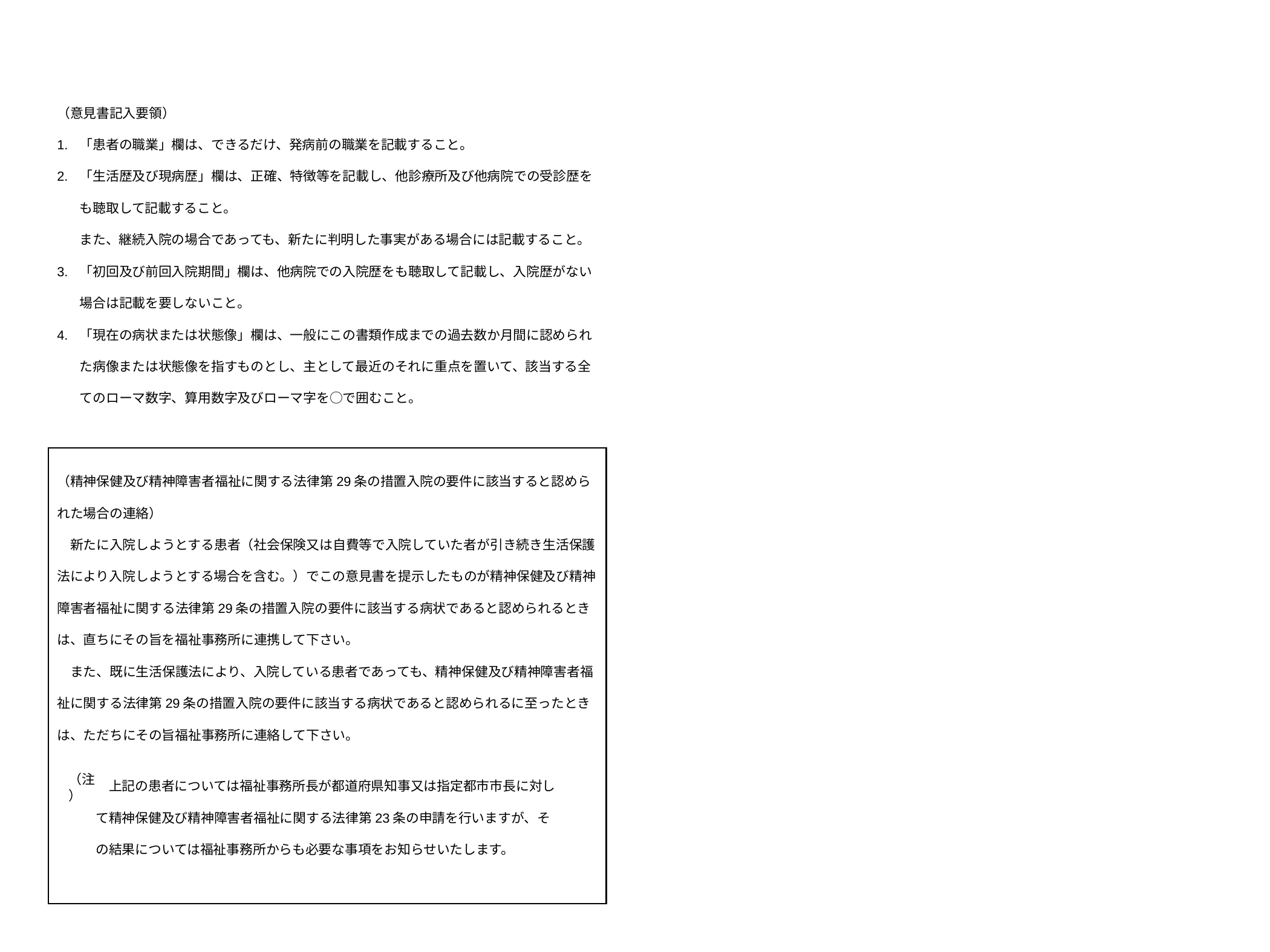

（意見書記入要領）
「患者の職業」欄は、できるだけ、発病前の職業を記載すること。
「生活歴及び現病歴」欄は、正確、特徴等を記載し、他診療所及び他病院での受診歴をも聴取して記載すること。
また、継続入院の場合であっても、新たに判明した事実がある場合には記載すること。
「初回及び前回入院期間」欄は、他病院での入院歴をも聴取して記載し、入院歴がない場合は記載を要しないこと。
「現在の病状または状態像」欄は、一般にこの書類作成までの過去数か月間に認められた病像または状態像を指すものとし、主として最近のそれに重点を置いて、該当する全てのローマ数字、算用数字及びローマ字を○で囲むこと。

（精神保健及び精神障害者福祉に関する法律第29条の措置入院の要件に該当すると認められた場合の連絡）
　新たに入院しようとする患者（社会保険又は自費等で入院していた者が引き続き生活保護法により入院しようとする場合を含む。）でこの意見書を提示したものが精神保健及び精神障害者福祉に関する法律第29条の措置入院の要件に該当する病状であると認められるときは、直ちにその旨を福祉事務所に連携して下さい。
　また、既に生活保護法により、入院している患者であっても、精神保健及び精神障害者福祉に関する法律第29条の措置入院の要件に該当する病状であると認められるに至ったときは、ただちにその旨福祉事務所に連絡して下さい。
　上記の患者については福祉事務所長が都道府県知事又は指定都市市長に対して精神保健及び精神障害者福祉に関する法律第23条の申請を行いますが、その結果については福祉事務所からも必要な事項をお知らせいたします。
（注）